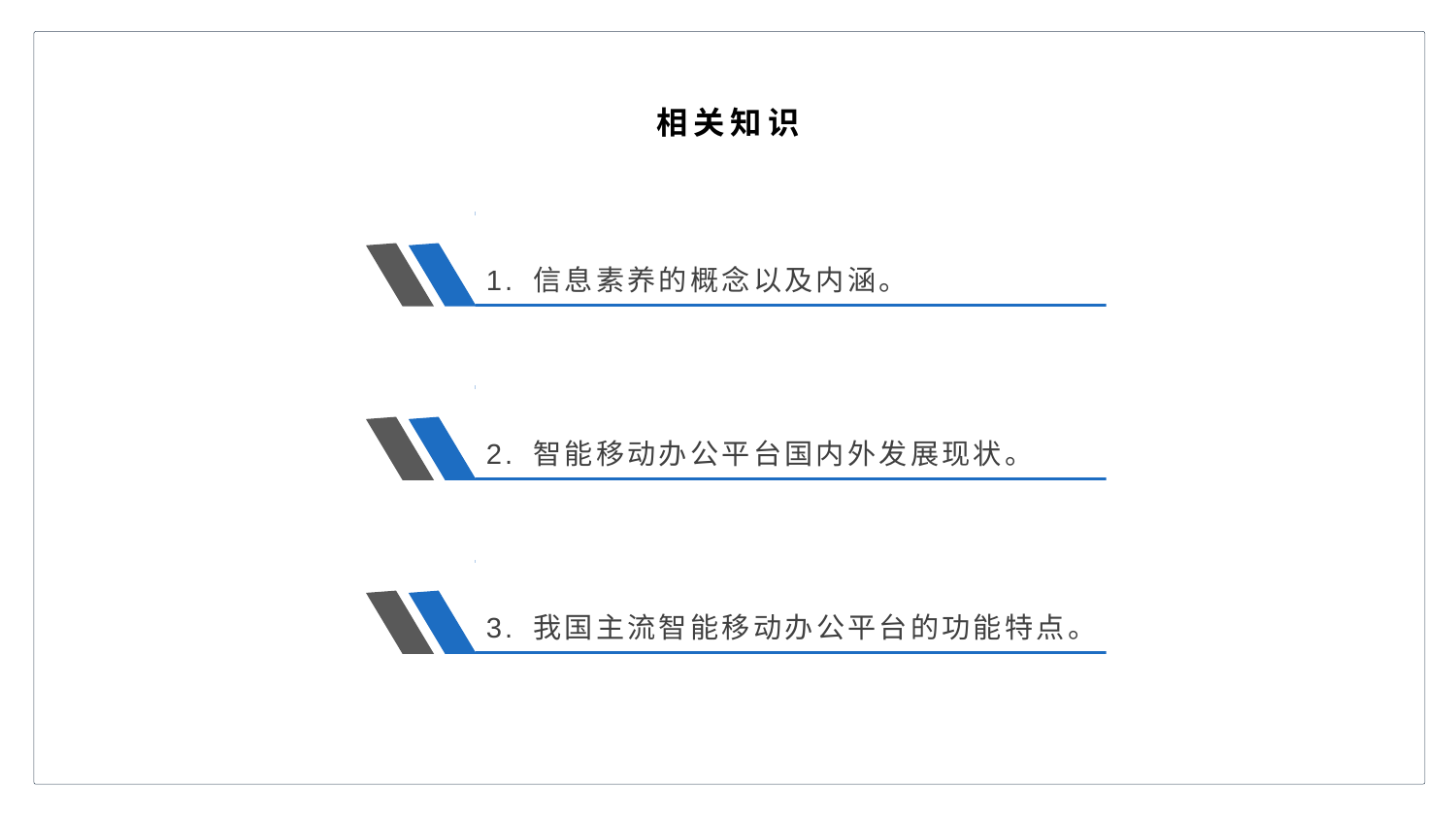

相关知识
1. 信息素养的概念以及内涵。

2. 智能移动办公平台国内外发展现状。

3. 我国主流智能移动办公平台的功能特点。